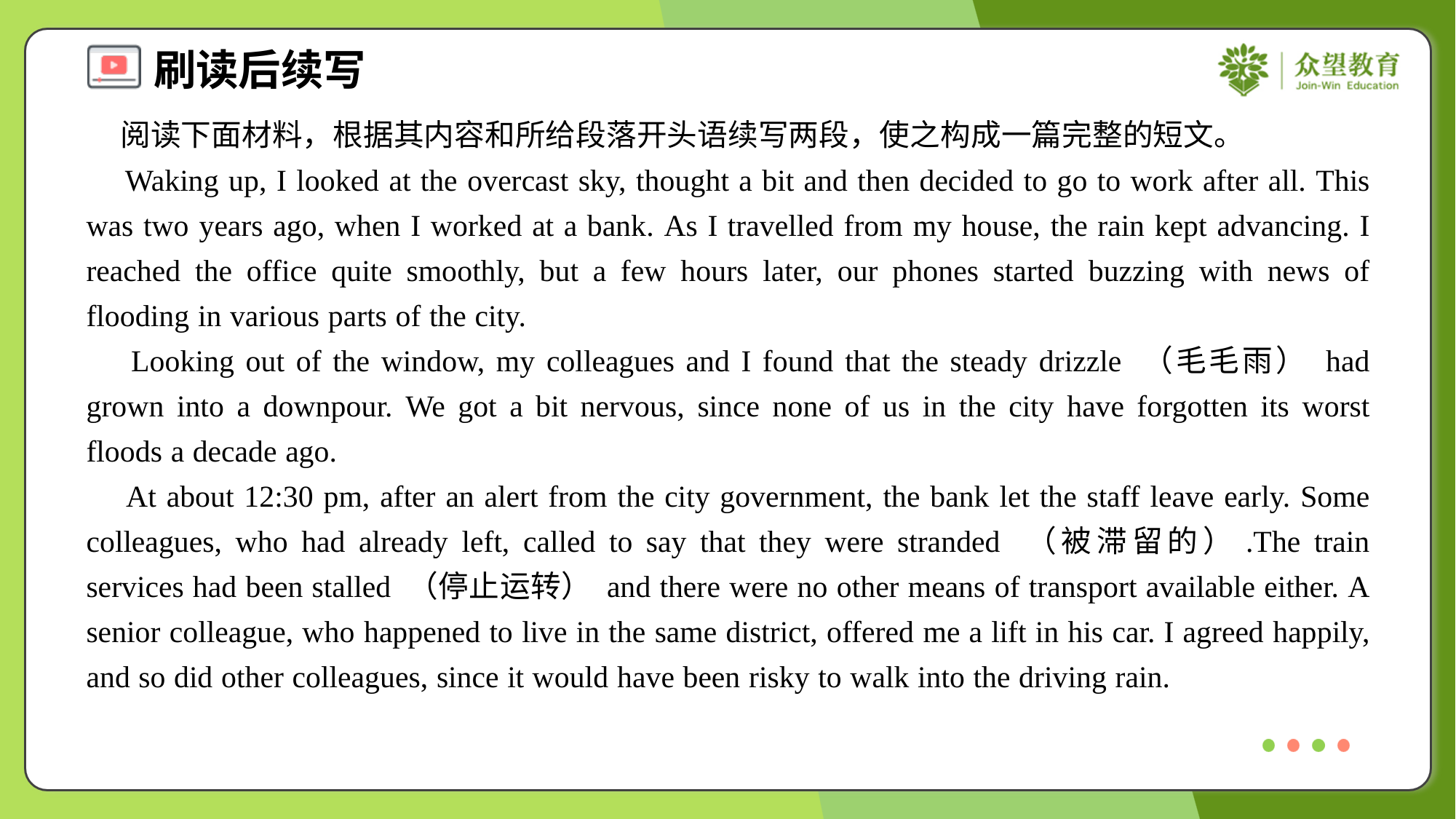

阅读下面材料，根据其内容和所给段落开头语续写两段，使之构成一篇完整的短文。
    Waking up, I looked at the overcast sky, thought a bit and then decided to go to work after all. This was two years ago, when I worked at a bank. As I travelled from my house, the rain kept advancing. I reached the office quite smoothly, but a few hours later, our phones started buzzing with news of flooding in various parts of the city.
    Looking out of the window, my colleagues and I found that the steady drizzle （毛毛雨） had grown into a downpour. We got a bit nervous, since none of us in the city have forgotten its worst floods a decade ago.
    At about 12:30 pm, after an alert from the city government, the bank let the staff leave early. Some colleagues, who had already left, called to say that they were stranded （被滞留的）.The train services had been stalled （停止运转） and there were no other means of transport available either. A senior colleague, who happened to live in the same district, offered me a lift in his car. I agreed happily, and so did other colleagues, since it would have been risky to walk into the driving rain.